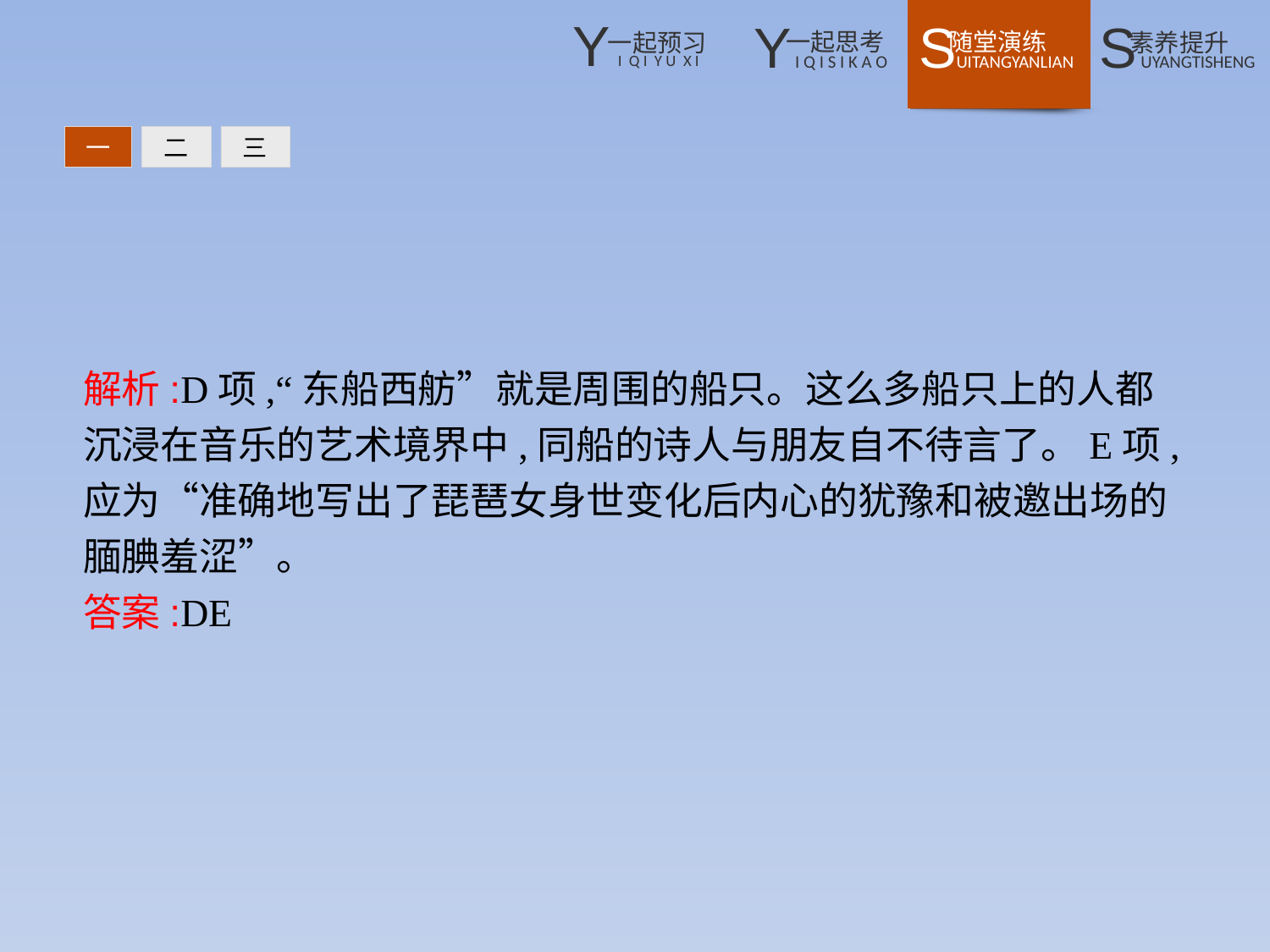

一
二
三
解析:D项,“东船西舫”就是周围的船只。这么多船只上的人都沉浸在音乐的艺术境界中,同船的诗人与朋友自不待言了。E项,应为“准确地写出了琵琶女身世变化后内心的犹豫和被邀出场的腼腆羞涩”。
答案:DE